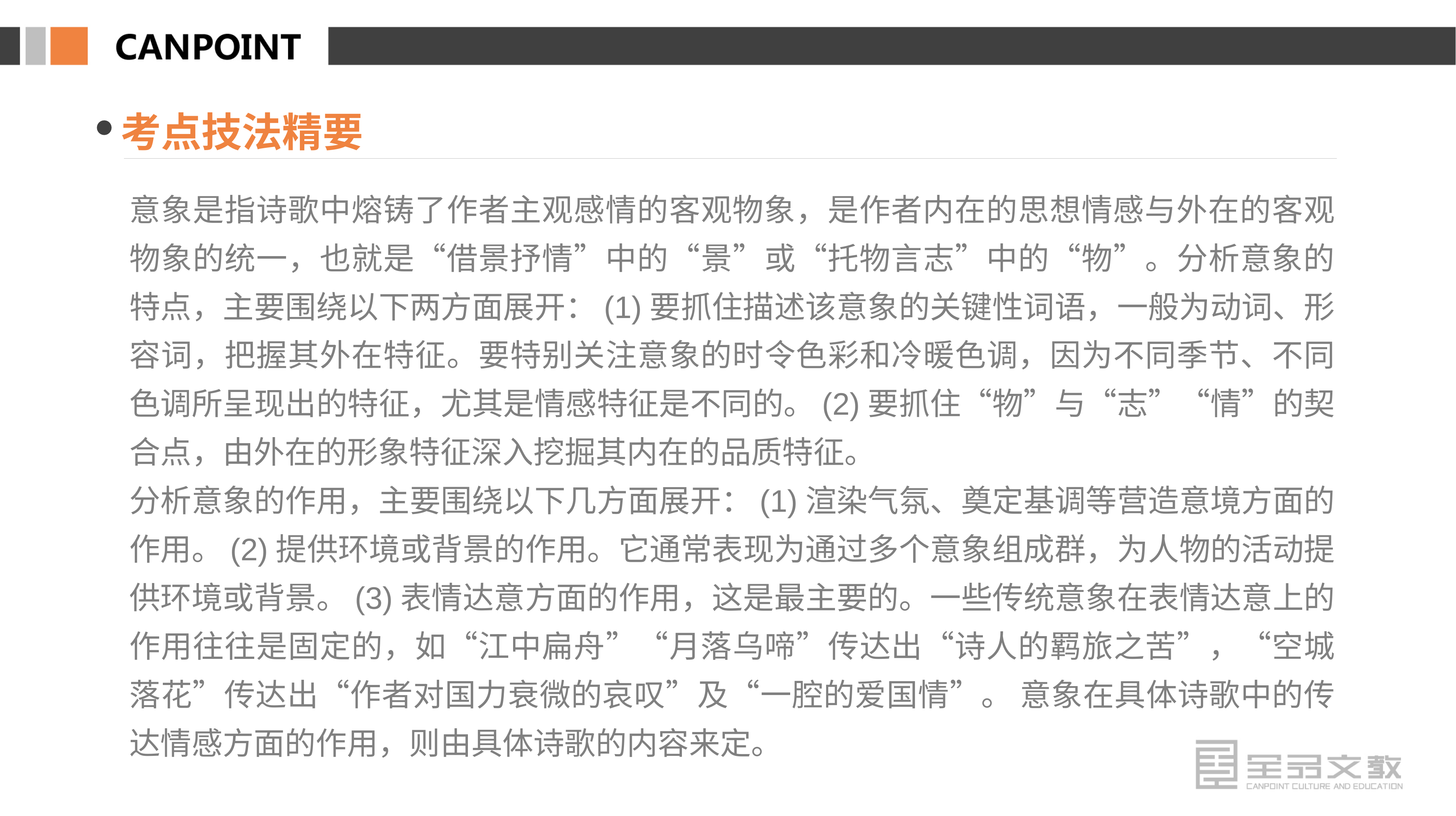

考点技法精要

意象是指诗歌中熔铸了作者主观感情的客观物象，是作者内在的思想情感与外在的客观物象的统一，也就是“借景抒情”中的“景”或“托物言志”中的“物”。分析意象的特点，主要围绕以下两方面展开：(1)要抓住描述该意象的关键性词语，一般为动词、形容词，把握其外在特征。要特别关注意象的时令色彩和冷暖色调，因为不同季节、不同色调所呈现出的特征，尤其是情感特征是不同的。(2)要抓住“物”与“志”“情”的契合点，由外在的形象特征深入挖掘其内在的品质特征。
分析意象的作用，主要围绕以下几方面展开：(1)渲染气氛、奠定基调等营造意境方面的作用。(2)提供环境或背景的作用。它通常表现为通过多个意象组成群，为人物的活动提供环境或背景。(3)表情达意方面的作用，这是最主要的。一些传统意象在表情达意上的作用往往是固定的，如“江中扁舟”“月落乌啼”传达出“诗人的羁旅之苦”，“空城落花”传达出“作者对国力衰微的哀叹”及“一腔的爱国情”。 意象在具体诗歌中的传达情感方面的作用，则由具体诗歌的内容来定。